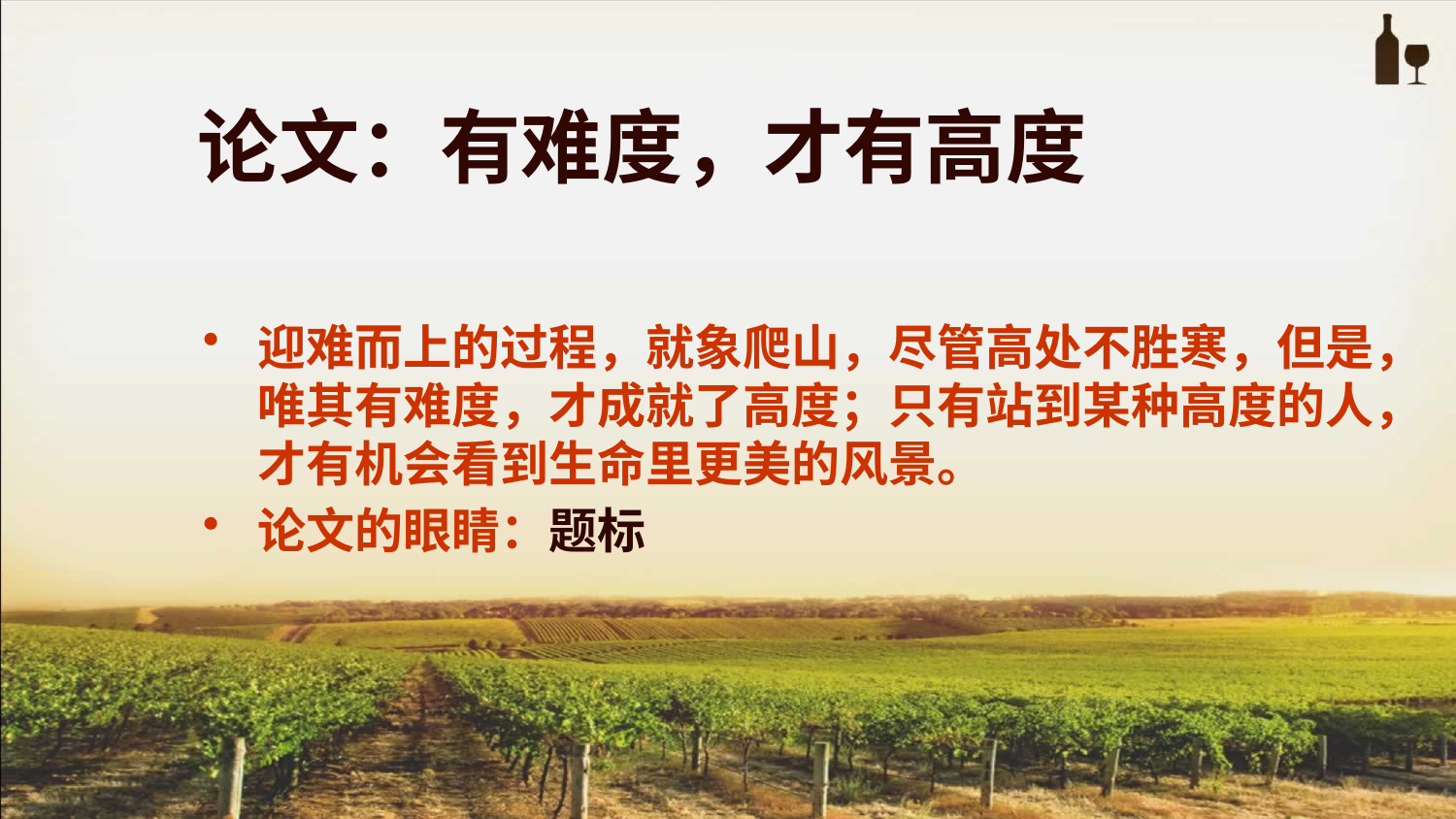

论文：有难度，才有高度

迎难而上的过程，就象爬山，尽管高处不胜寒，但是，唯其有难度，才成就了高度；只有站到某种高度的人，才有机会看到生命里更美的风景。
论文的眼睛：题标